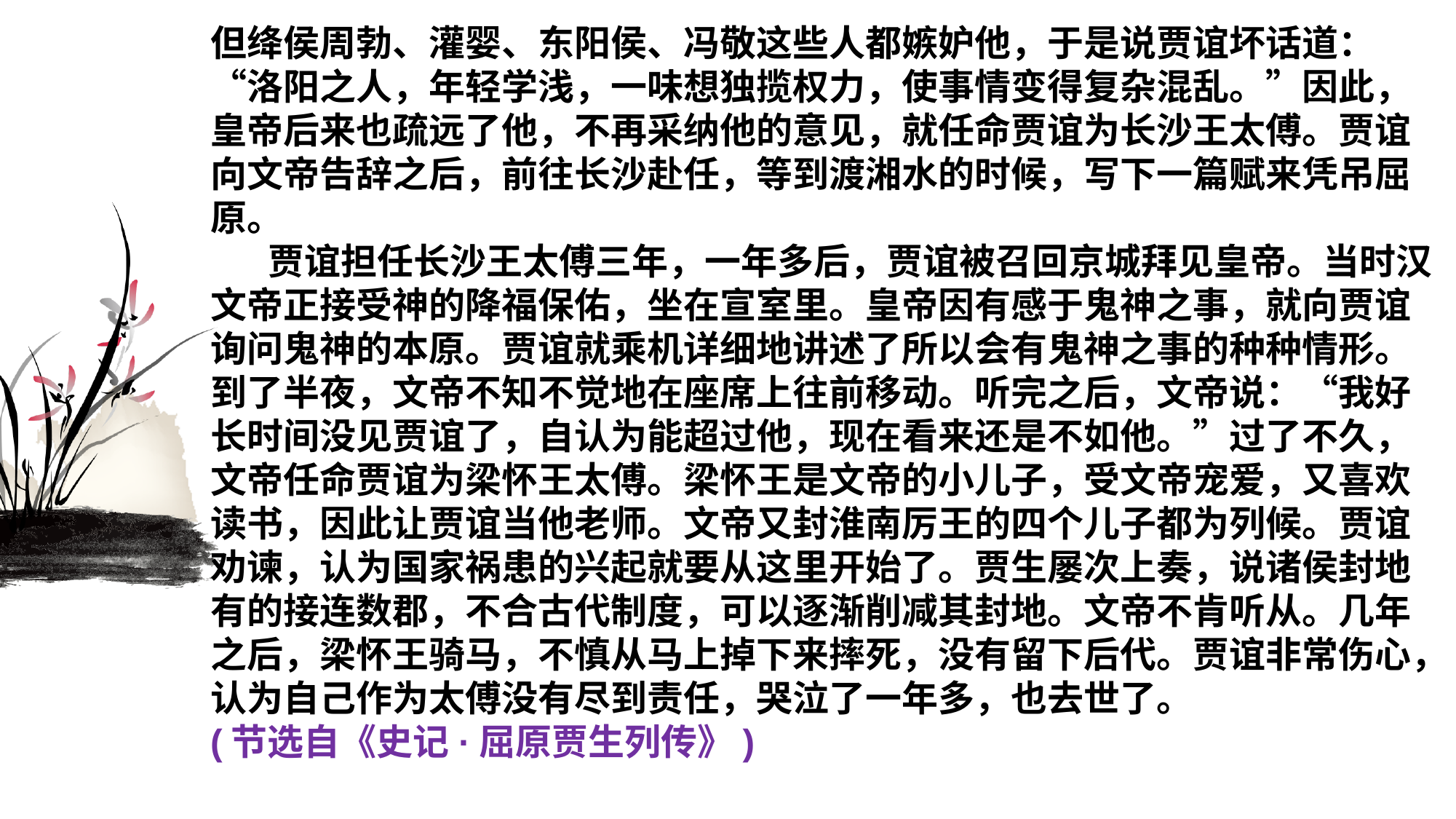

但绛侯周勃、灌婴、东阳侯、冯敬这些人都嫉妒他，于是说贾谊坏话道：“洛阳之人，年轻学浅，一味想独揽权力，使事情变得复杂混乱。”因此，皇帝后来也疏远了他，不再采纳他的意见，就任命贾谊为长沙王太傅。贾谊向文帝告辞之后，前往长沙赴任，等到渡湘水的时候，写下一篇赋来凭吊屈原。
      贾谊担任长沙王太傅三年，一年多后，贾谊被召回京城拜见皇帝。当时汉文帝正接受神的降福保佑，坐在宣室里。皇帝因有感于鬼神之事，就向贾谊询问鬼神的本原。贾谊就乘机详细地讲述了所以会有鬼神之事的种种情形。到了半夜，文帝不知不觉地在座席上往前移动。听完之后，文帝说：“我好长时间没见贾谊了，自认为能超过他，现在看来还是不如他。”过了不久，文帝任命贾谊为梁怀王太傅。梁怀王是文帝的小儿子，受文帝宠爱，又喜欢读书，因此让贾谊当他老师。文帝又封淮南厉王的四个儿子都为列候。贾谊劝谏，认为国家祸患的兴起就要从这里开始了。贾生屡次上奏，说诸侯封地有的接连数郡，不合古代制度，可以逐渐削减其封地。文帝不肯听从。几年之后，梁怀王骑马，不慎从马上掉下来摔死，没有留下后代。贾谊非常伤心，认为自己作为太傅没有尽到责任，哭泣了一年多，也去世了。
(节选自《史记·屈原贾生列传》)